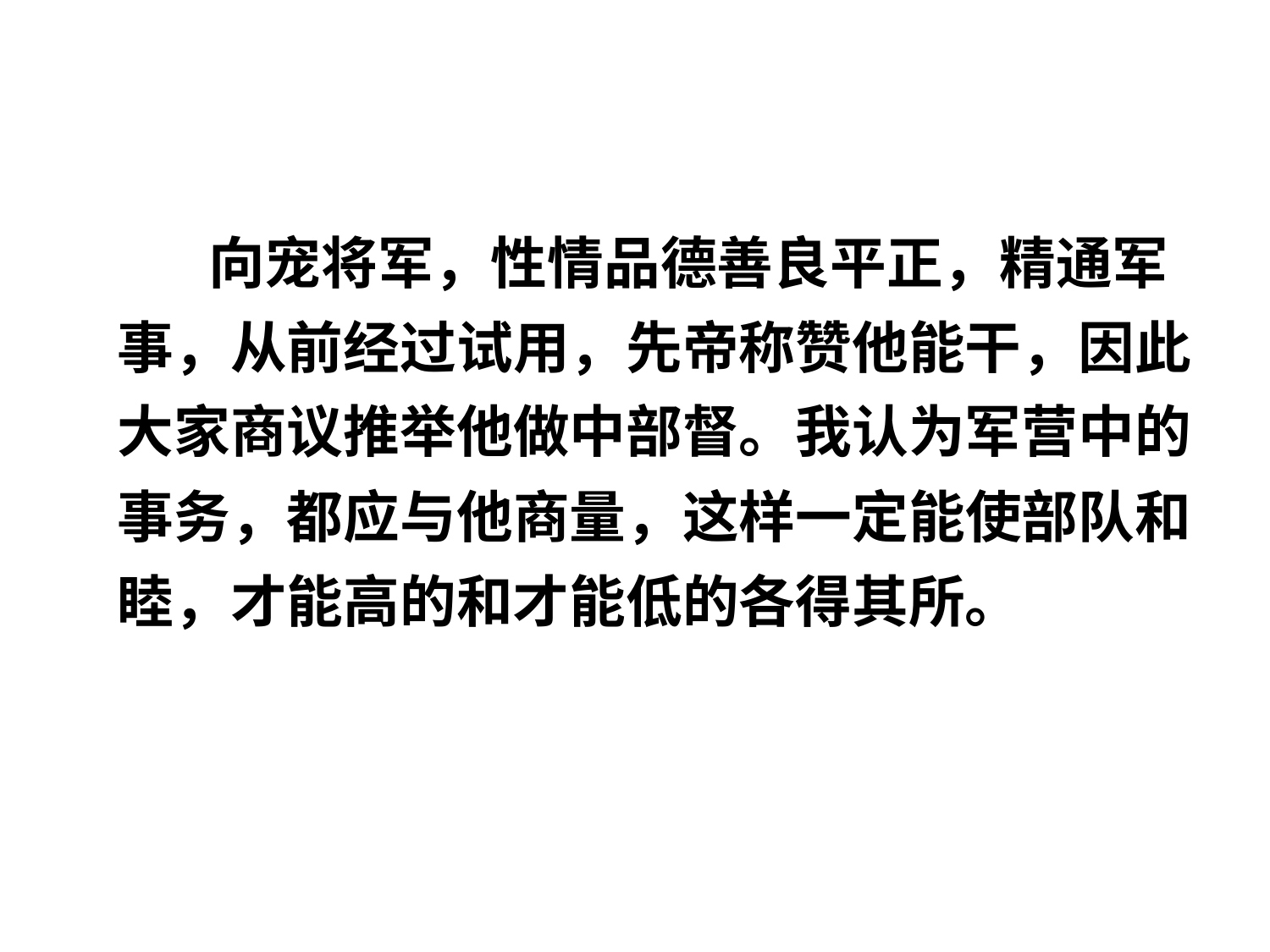

向宠将军，性情品德善良平正，精通军事，从前经过试用，先帝称赞他能干，因此大家商议推举他做中部督。我认为军营中的事务，都应与他商量，这样一定能使部队和睦，才能高的和才能低的各得其所。